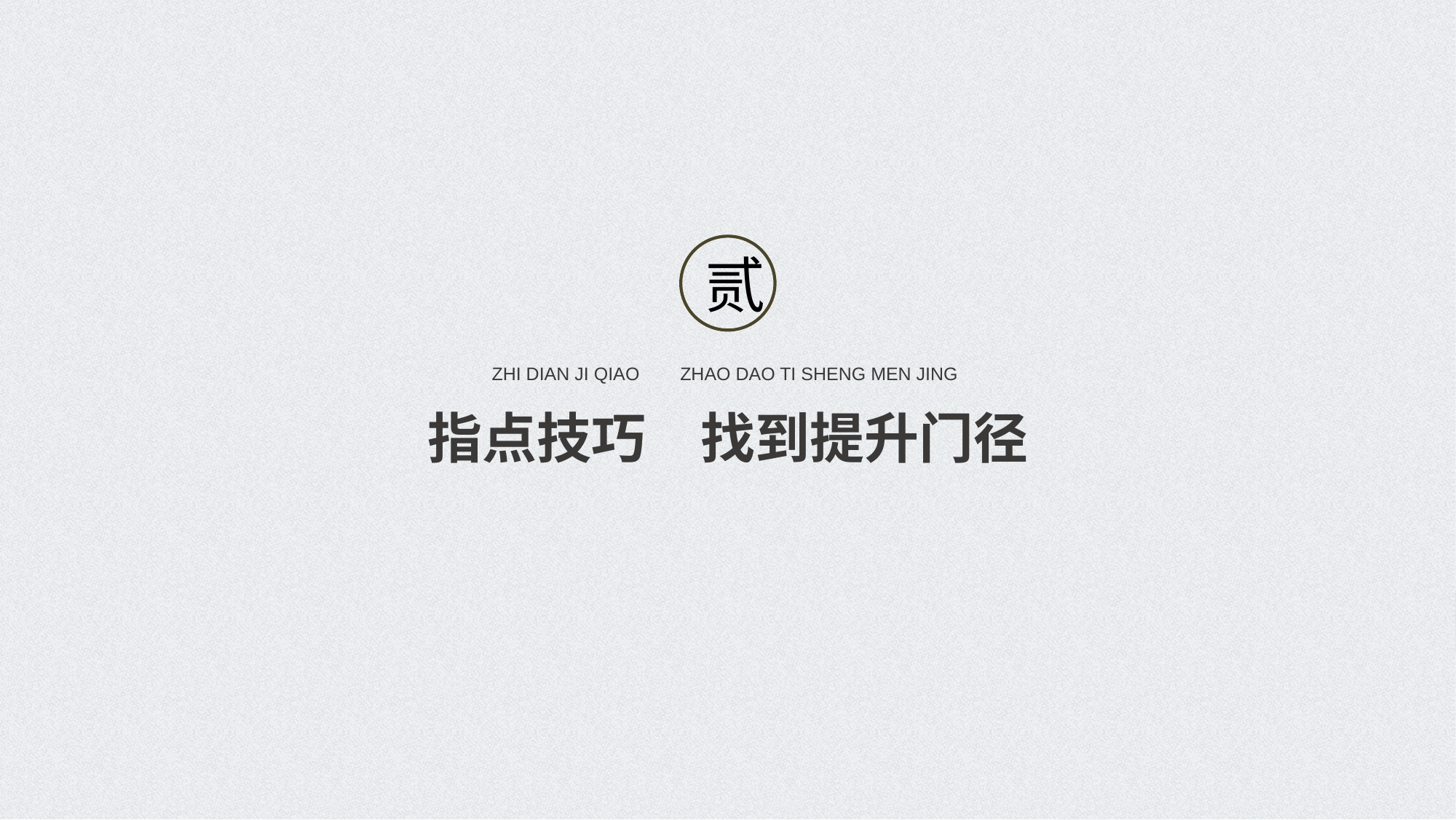

贰
ZHI DIAN JI QIAO        ZHAO DAO TI SHENG MEN JING
指点技巧　找到提升门径